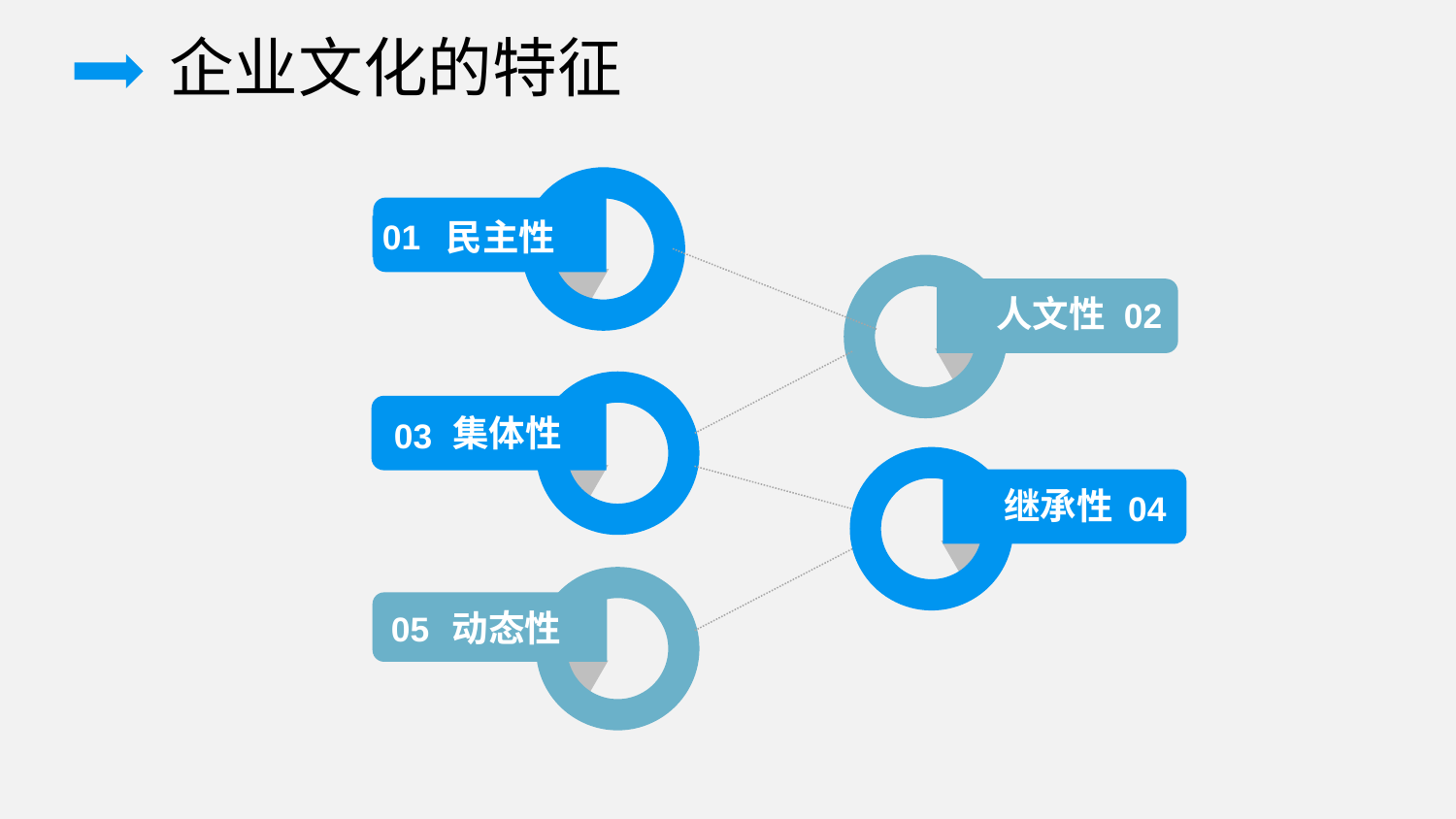

企业文化的特征

01
民主性

02
人文性

03
集体性

04
继承性

05
动态性